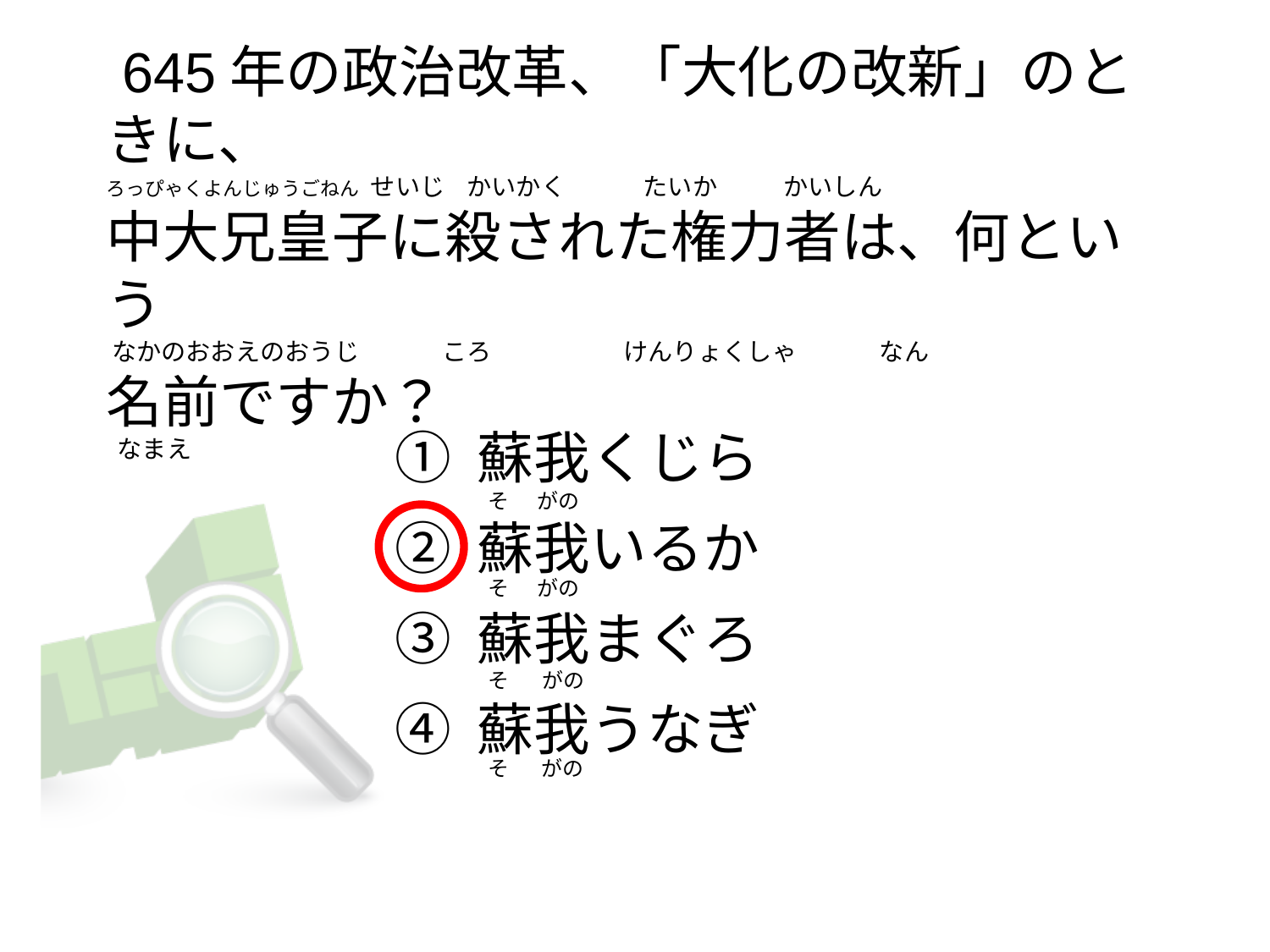

# 645年の政治改革、「大化の改新」のときに、 ろっぴゃくよんじゅうごねん  せいじ    かいかく              たいか            かいしん   中大兄皇子に殺された権力者は、何という  なかのおおえのおうじ               ころ                        けんりょくしゃ               なん 名前ですか？       なまえ
① 蘇我くじら
② 蘇我いるか
③ 蘇我まぐろ
④ 蘇我うなぎ
  そ      がの

  そ      がの
  そ       がの
  そ       がの